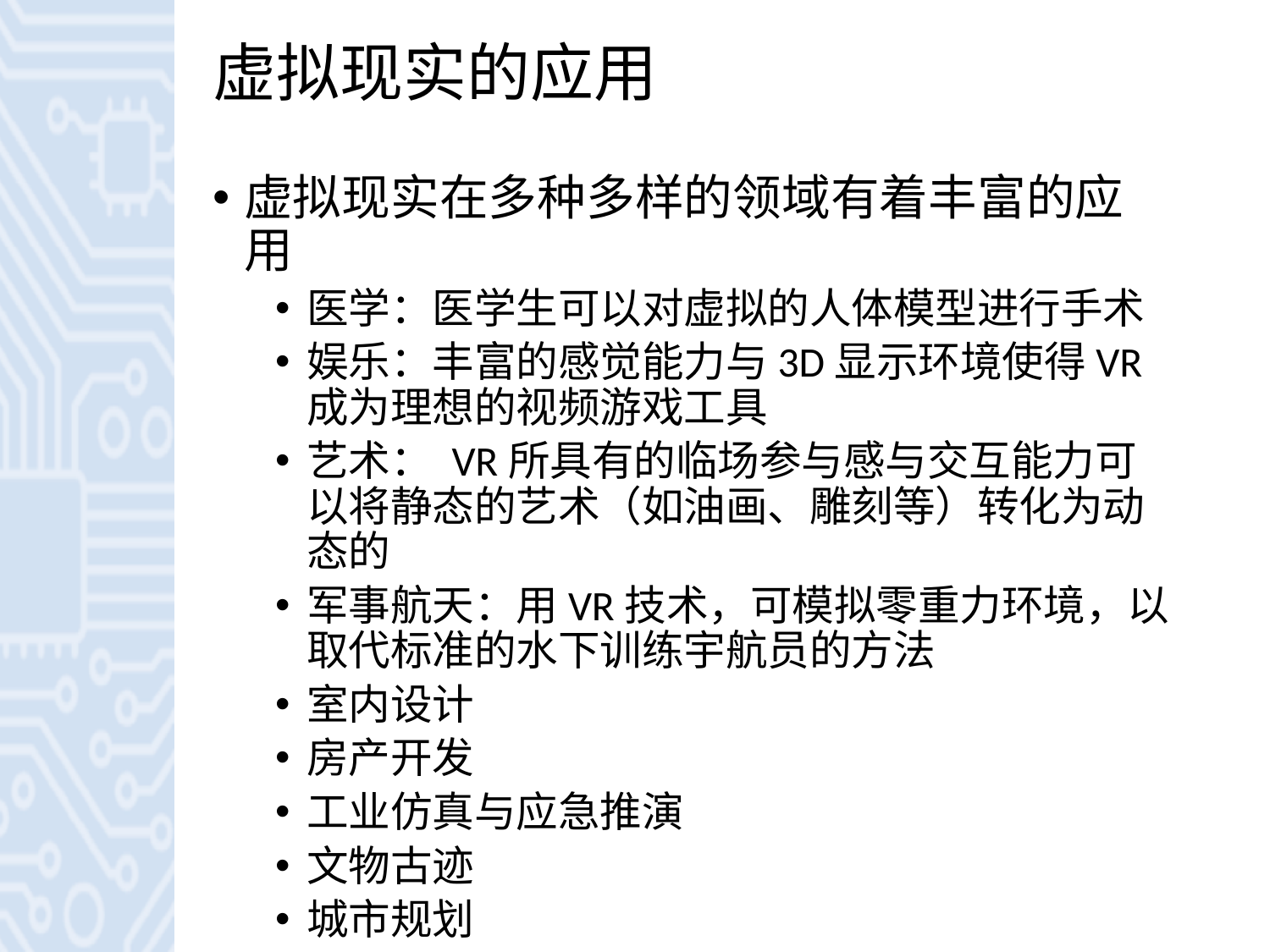

# 虚拟现实的应用
虚拟现实在多种多样的领域有着丰富的应用
医学：医学生可以对虚拟的人体模型进行手术
娱乐：丰富的感觉能力与3D显示环境使得VR成为理想的视频游戏工具
艺术： VR所具有的临场参与感与交互能力可以将静态的艺术（如油画、雕刻等）转化为动态的
军事航天：用VR技术，可模拟零重力环境，以取代标准的水下训练宇航员的方法
室内设计
房产开发
工业仿真与应急推演
文物古迹
城市规划